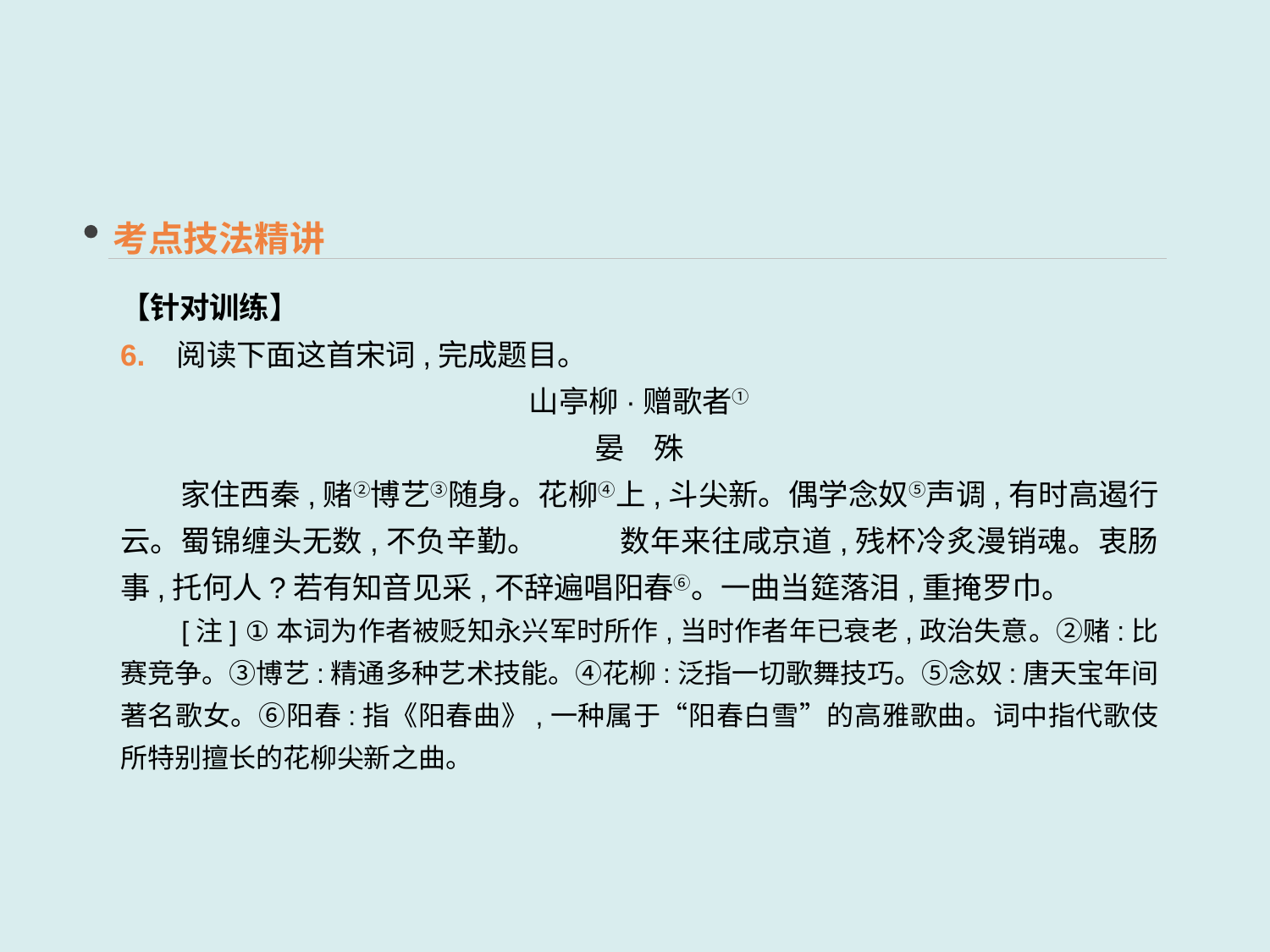

考点技法精讲

【针对训练】
6.   阅读下面这首宋词,完成题目。
山亭柳·赠歌者①
晏　殊
　　家住西秦,赌②博艺③随身。花柳④上,斗尖新。偶学念奴⑤声调,有时高遏行云。蜀锦缠头无数,不负辛勤。   　　数年来往咸京道,残杯冷炙漫销魂。衷肠事,托何人?若有知音见采,不辞遍唱阳春⑥。一曲当筵落泪,重掩罗巾。
　　[注] ①本词为作者被贬知永兴军时所作,当时作者年已衰老,政治失意。②赌:比赛竞争。③博艺:精通多种艺术技能。④花柳:泛指一切歌舞技巧。⑤念奴:唐天宝年间著名歌女。⑥阳春:指《阳春曲》,一种属于“阳春白雪”的高雅歌曲。词中指代歌伎所特别擅长的花柳尖新之曲。